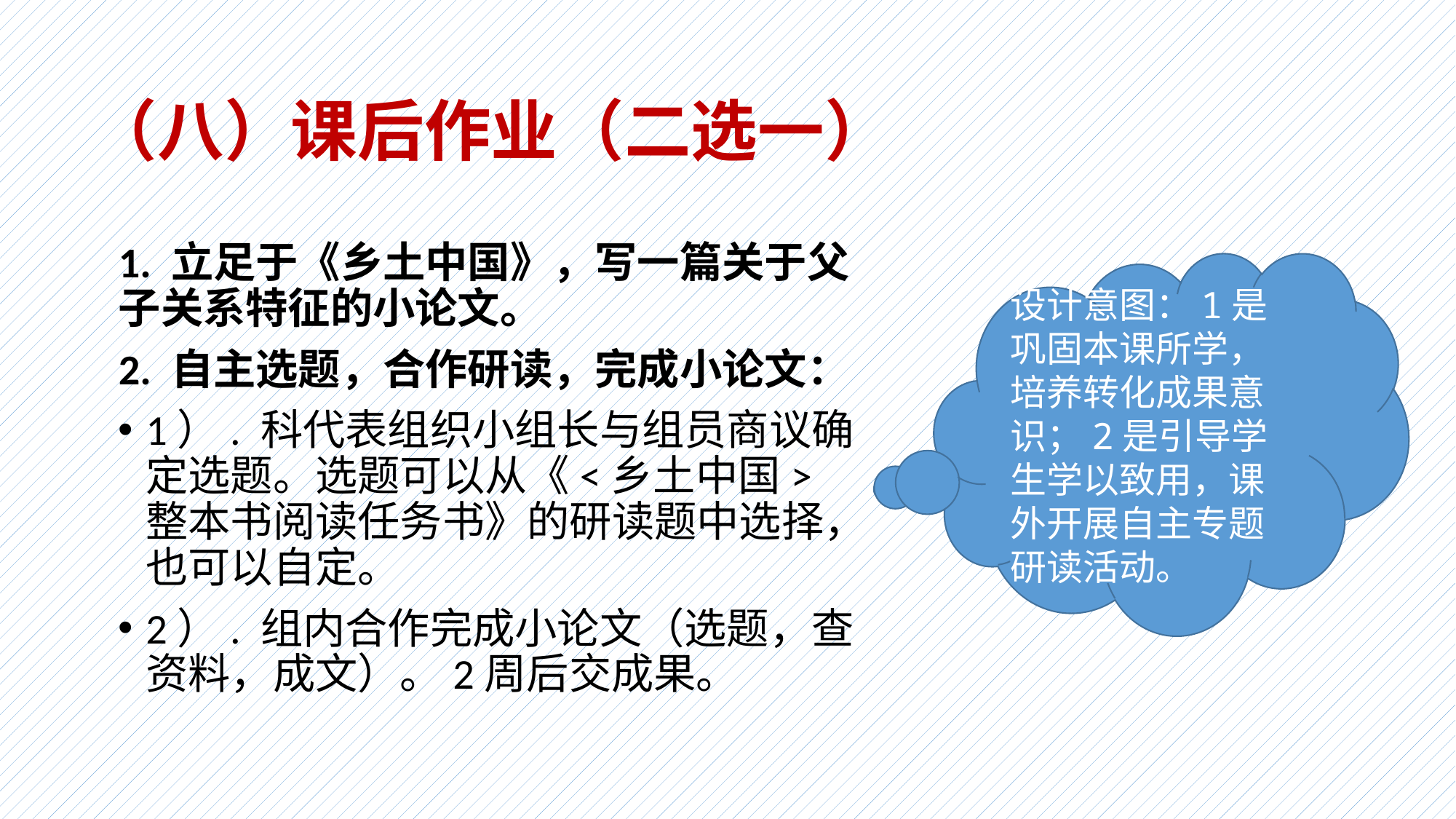

# （八）课后作业（二选一）
1. 立足于《乡土中国》，写一篇关于父子关系特征的小论文。
2. 自主选题，合作研读，完成小论文：
1）. 科代表组织小组长与组员商议确定选题。选题可以从《<乡土中国>整本书阅读任务书》的研读题中选择，也可以自定。
2）. 组内合作完成小论文（选题，查资料，成文）。2周后交成果。

设计意图：1是巩固本课所学，培养转化成果意识；2是引导学生学以致用，课外开展自主专题研读活动。